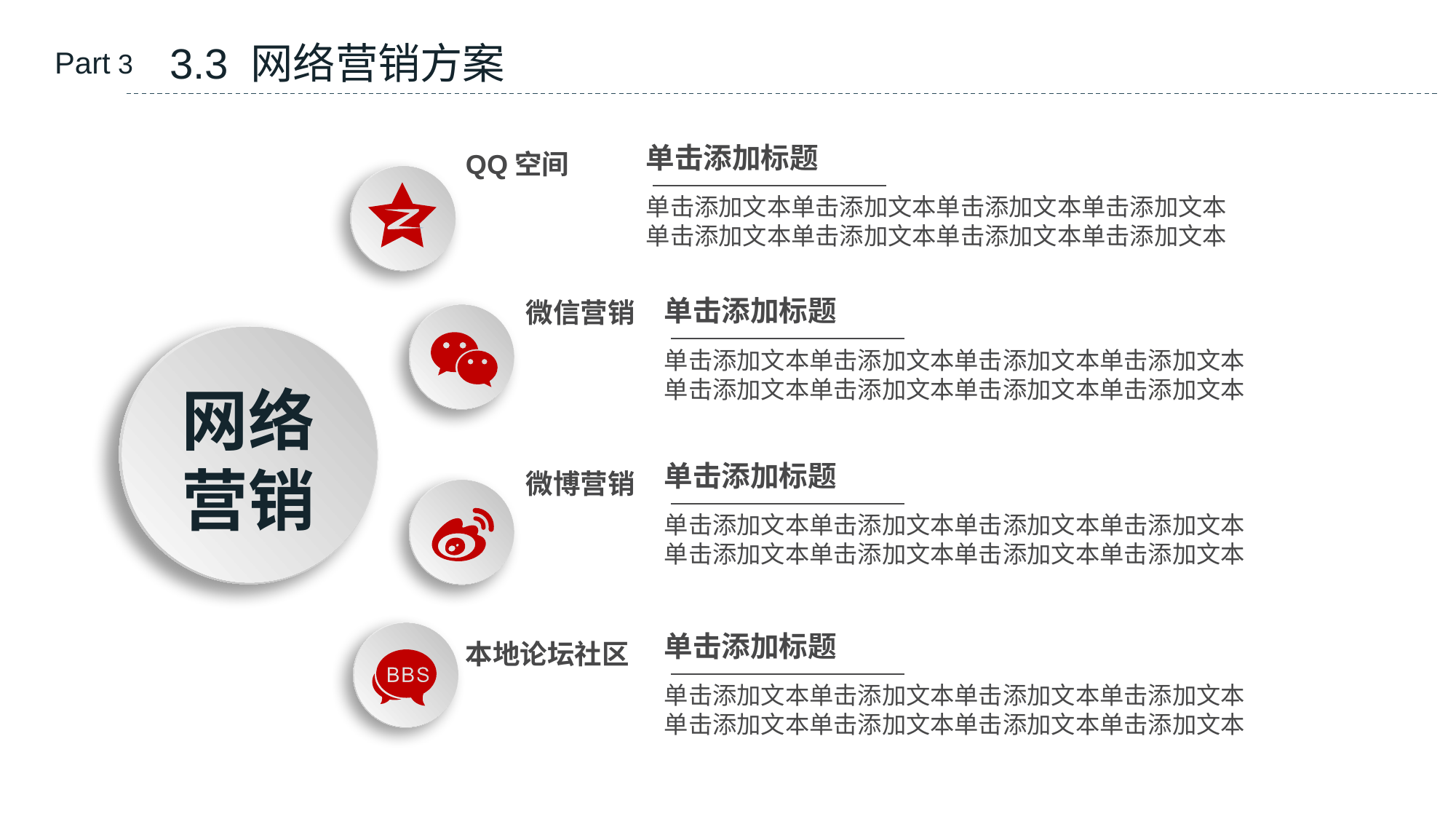

3.3 网络营销方案
Part 3
单击添加标题
单击添加文本单击添加文本单击添加文本单击添加文本
单击添加文本单击添加文本单击添加文本单击添加文本
QQ空间

单击添加标题
单击添加文本单击添加文本单击添加文本单击添加文本
单击添加文本单击添加文本单击添加文本单击添加文本
微信营销

网络营销
单击添加标题
单击添加文本单击添加文本单击添加文本单击添加文本
单击添加文本单击添加文本单击添加文本单击添加文本
微博营销

单击添加标题
单击添加文本单击添加文本单击添加文本单击添加文本
单击添加文本单击添加文本单击添加文本单击添加文本
本地论坛社区